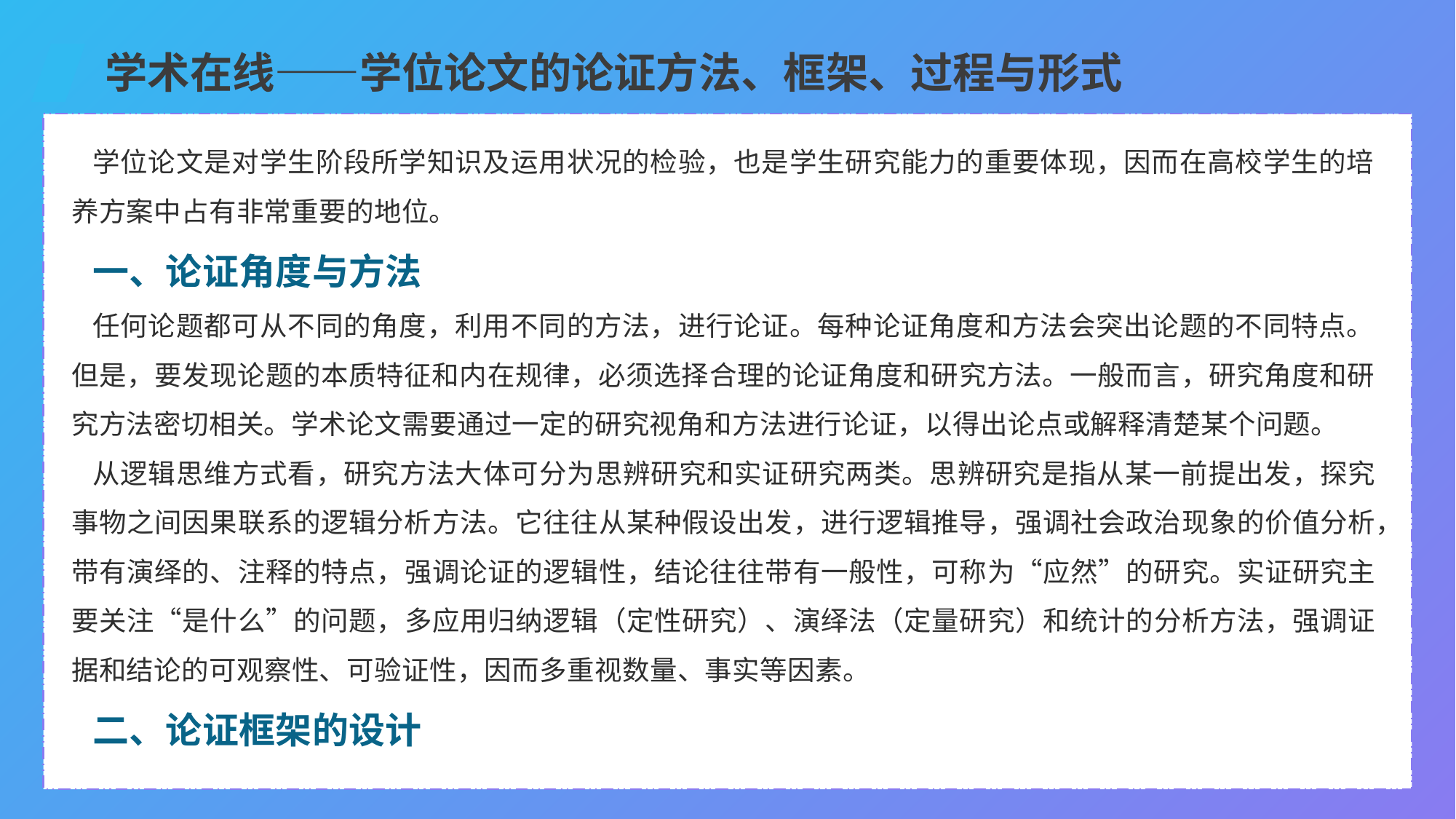

学术在线——学位论文的论证方法、框架、过程与形式

学位论文是对学生阶段所学知识及运用状况的检验，也是学生研究能力的重要体现，因而在高校学生的培养方案中占有非常重要的地位。
一、论证角度与方法
任何论题都可从不同的角度，利用不同的方法，进行论证。每种论证角度和方法会突出论题的不同特点。但是，要发现论题的本质特征和内在规律，必须选择合理的论证角度和研究方法。一般而言，研究角度和研究方法密切相关。学术论文需要通过一定的研究视角和方法进行论证，以得出论点或解释清楚某个问题。
从逻辑思维方式看，研究方法大体可分为思辨研究和实证研究两类。思辨研究是指从某一前提出发，探究事物之间因果联系的逻辑分析方法。它往往从某种假设出发，进行逻辑推导，强调社会政治现象的价值分析，带有演绎的、注释的特点，强调论证的逻辑性，结论往往带有一般性，可称为“应然”的研究。实证研究主要关注“是什么”的问题，多应用归纳逻辑（定性研究）、演绎法（定量研究）和统计的分析方法，强调证据和结论的可观察性、可验证性，因而多重视数量、事实等因素。
二、论证框架的设计